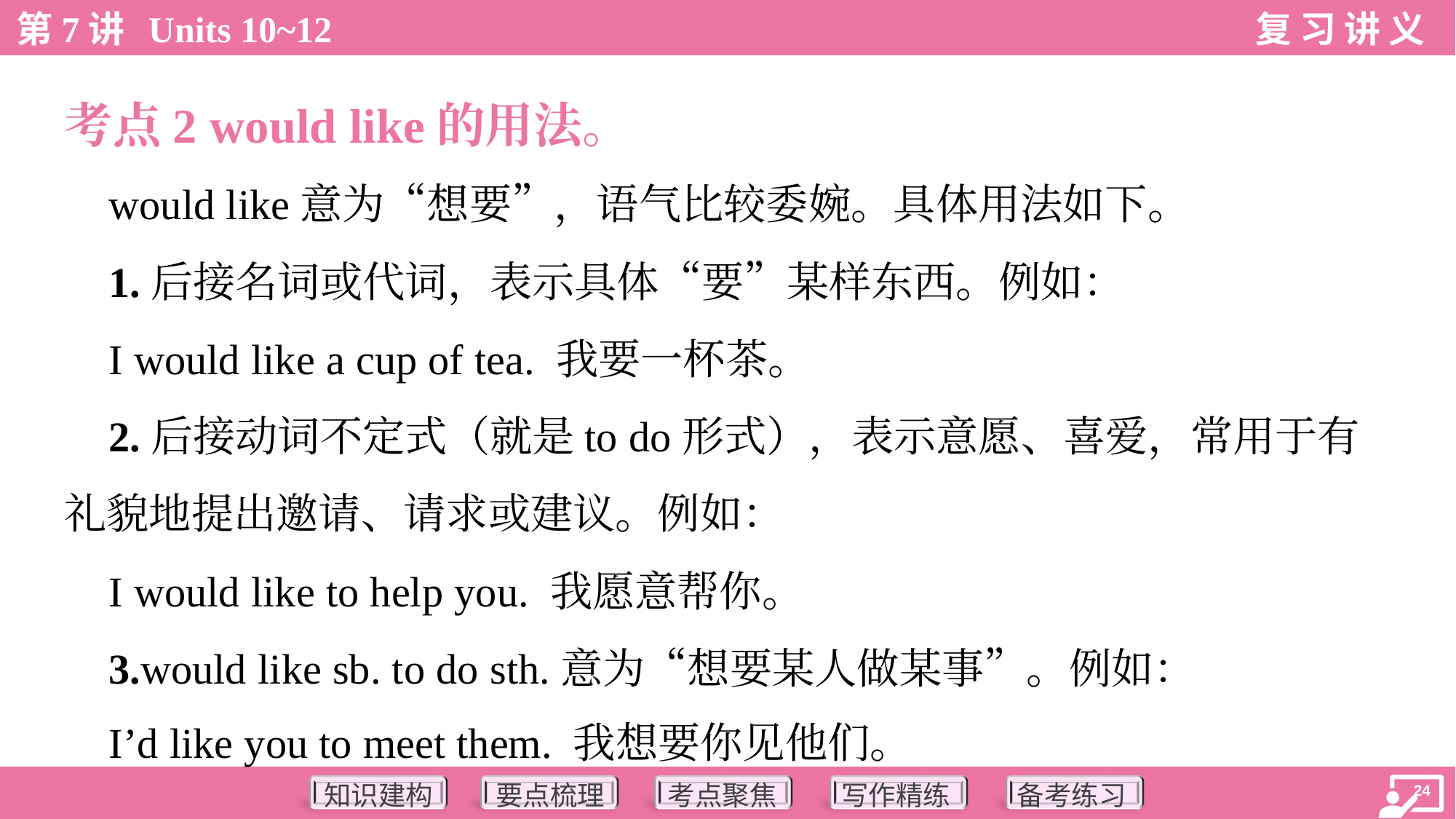

考点2 would like的用法。
    would like意为“想要”，语气比较委婉。具体用法如下。
    1.后接名词或代词，表示具体“要”某样东西。例如：
    I would like a cup of tea. 我要一杯茶。
    2.后接动词不定式（就是to do形式），表示意愿、喜爱，常用于有
礼貌地提出邀请、请求或建议。例如：
    I would like to help you. 我愿意帮你。
    3.would like sb. to do sth.意为“想要某人做某事”。例如：
    I’d like you to meet them. 我想要你见他们。